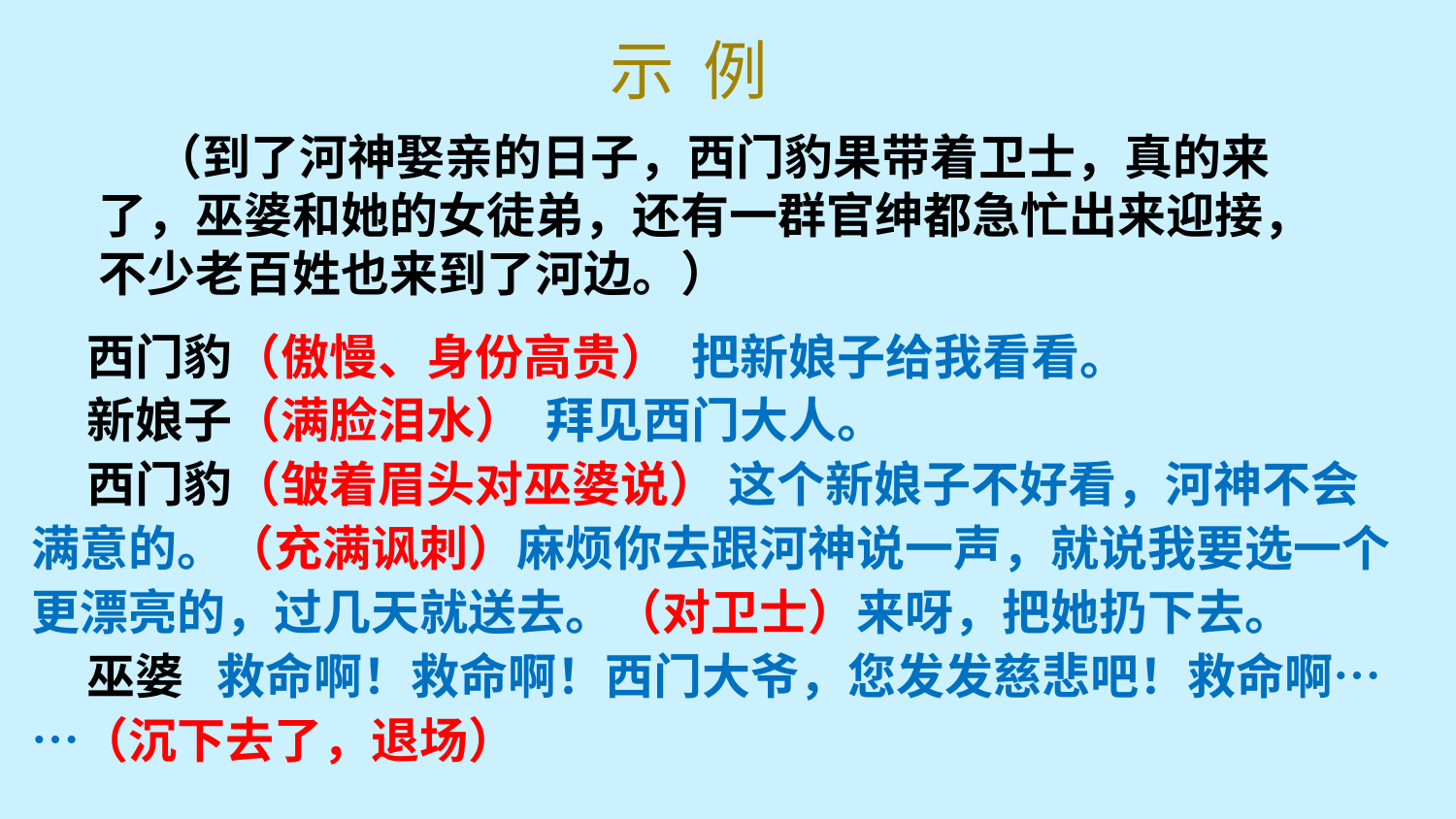

示  例
    （到了河神娶亲的日子，西门豹果带着卫士，真的来了，巫婆和她的女徒弟，还有一群官绅都急忙出来迎接，不少老百姓也来到了河边。）
    西门豹（傲慢、身份高贵）  把新娘子给我看看。
    新娘子（满脸泪水）  拜见西门大人。
    西门豹（皱着眉头对巫婆说） 这个新娘子不好看，河神不会满意的。（充满讽刺）麻烦你去跟河神说一声，就说我要选一个更漂亮的，过几天就送去。（对卫士）来呀，把她扔下去。
    巫婆   救命啊！救命啊！西门大爷，您发发慈悲吧！救命啊……（沉下去了，退场）